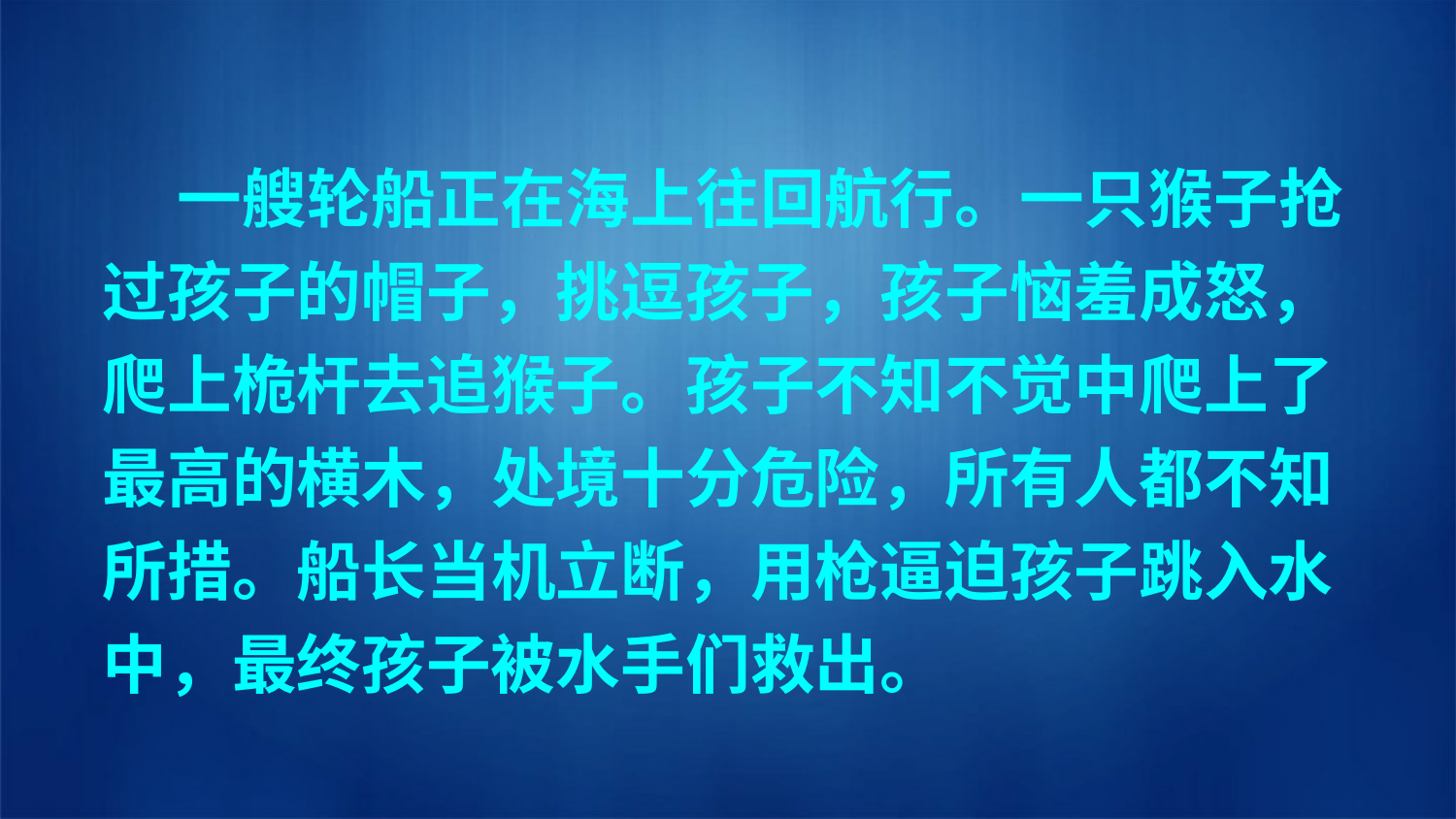

一艘轮船正在海上往回航行。一只猴子抢过孩子的帽子，挑逗孩子，孩子恼羞成怒，爬上桅杆去追猴子。孩子不知不觉中爬上了最高的横木，处境十分危险，所有人都不知所措。船长当机立断，用枪逼迫孩子跳入水中，最终孩子被水手们救出。